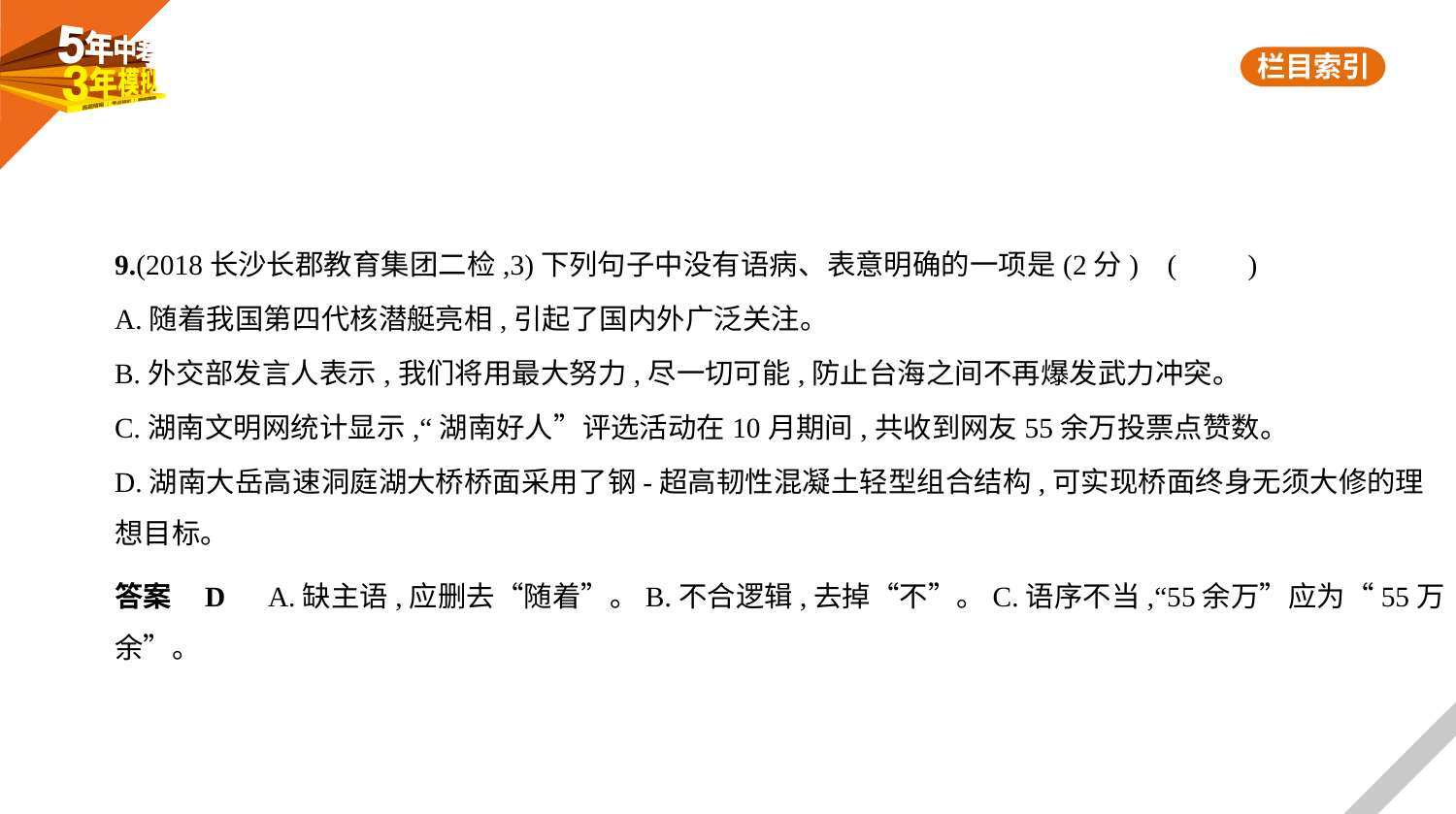

9.(2018长沙长郡教育集团二检,3)下列句子中没有语病、表意明确的一项是(2分) (　　)
A.随着我国第四代核潜艇亮相,引起了国内外广泛关注。
B.外交部发言人表示,我们将用最大努力,尽一切可能,防止台海之间不再爆发武力冲突。
C.湖南文明网统计显示,“湖南好人”评选活动在10月期间,共收到网友55余万投票点赞数。
D.湖南大岳高速洞庭湖大桥桥面采用了钢-超高韧性混凝土轻型组合结构,可实现桥面终身无须大修的理
想目标。
答案    D　A.缺主语,应删去“随着”。B.不合逻辑,去掉“不”。C.语序不当,“55余万”应为“55万
余”。